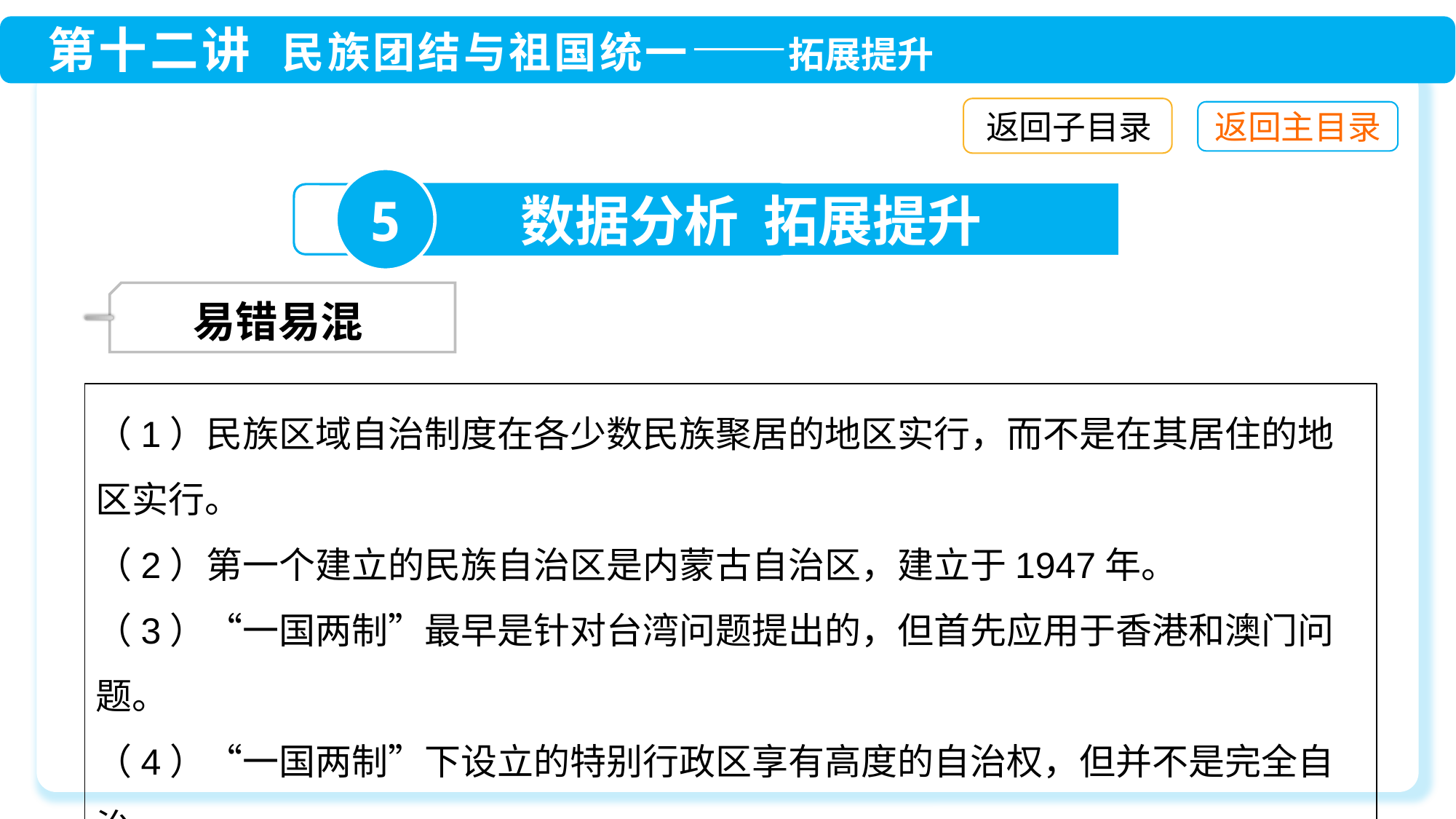

返回子目录
5

数据分析  拓展提升
 易错易混

（1）民族区域自治制度在各少数民族聚居的地区实行，而不是在其居住的地区实行。
（2）第一个建立的民族自治区是内蒙古自治区，建立于1947年。
（3）“一国两制”最早是针对台湾问题提出的，但首先应用于香港和澳门问题。
（4）“一国两制”下设立的特别行政区享有高度的自治权，但并不是完全自治。